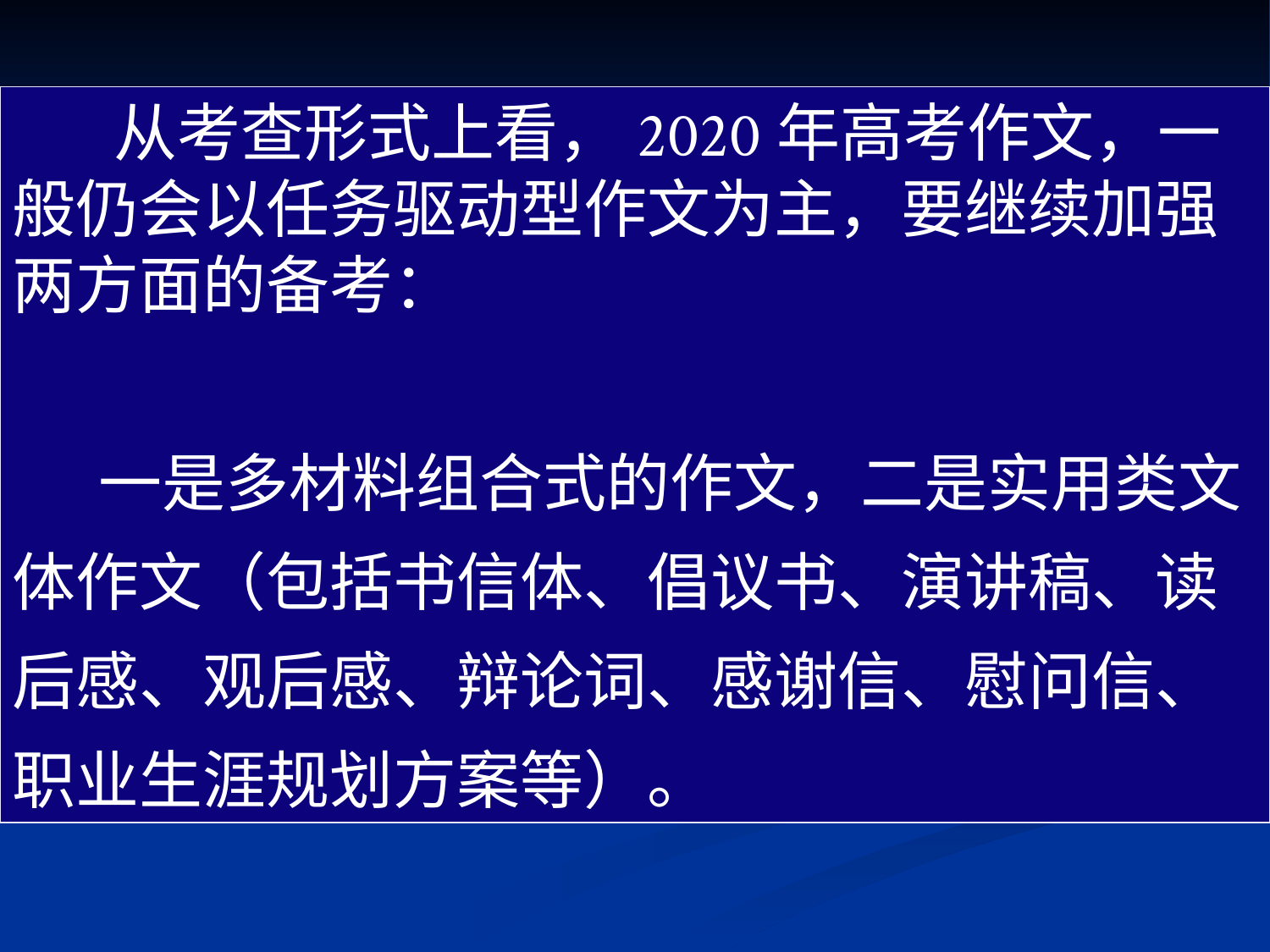

从考查形式上看，2020年高考作文，一般仍会以任务驱动型作文为主，要继续加强两方面的备考：
     一是多材料组合式的作文，二是实用类文体作文（包括书信体、倡议书、演讲稿、读后感、观后感、辩论词、感谢信、慰问信、职业生涯规划方案等）。